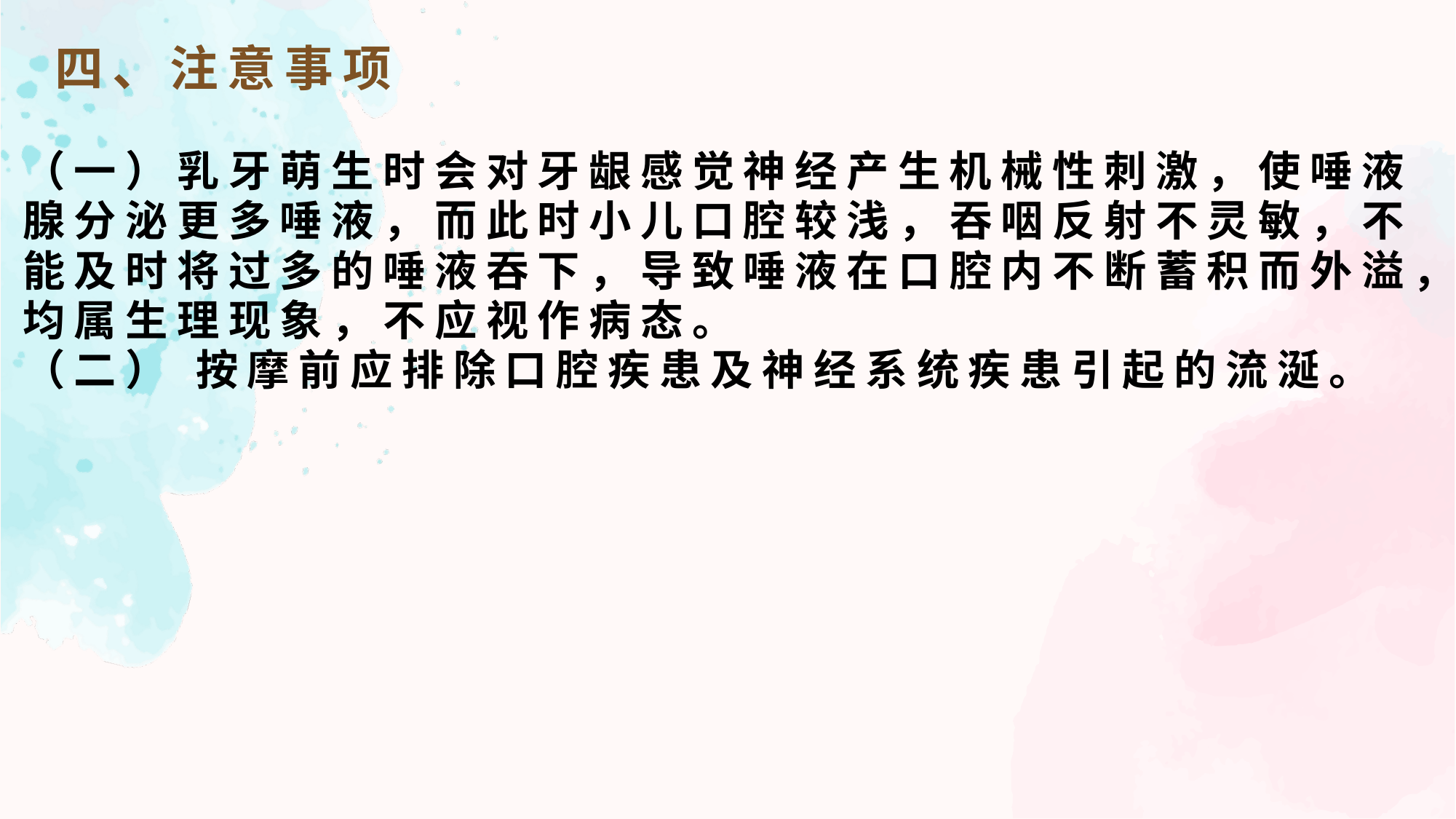

四、注意事项

（一）乳牙萌生时会对牙龈感觉神经产生机械性刺激，使唾液腺分泌更多唾液，而此时小儿口腔较浅，吞咽反射不灵敏，不能及时将过多的唾液吞下，导致唾液在口腔内不断蓄积而外溢，均属生理现象，不应视作病态。
（二） 按摩前应排除口腔疾患及神经系统疾患引起的流涎。